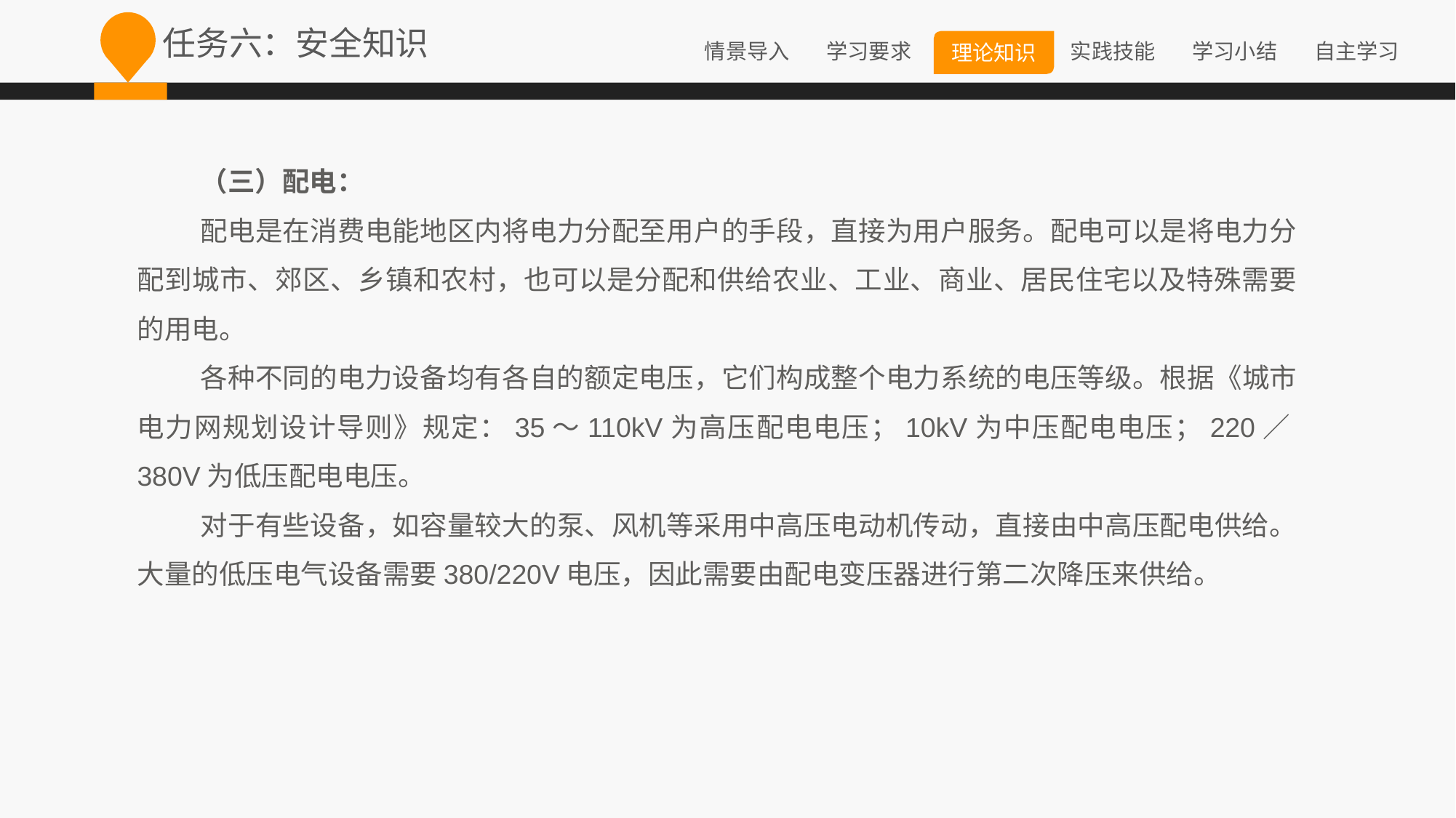

任务六：安全知识
（三）配电：
配电是在消费电能地区内将电力分配至用户的手段，直接为用户服务。配电可以是将电力分配到城市、郊区、乡镇和农村，也可以是分配和供给农业、工业、商业、居民住宅以及特殊需要的用电。
各种不同的电力设备均有各自的额定电压，它们构成整个电力系统的电压等级。根据《城市电力网规划设计导则》规定：35～110kV为高压配电电压；10kV为中压配电电压；220／380V为低压配电电压。
对于有些设备，如容量较大的泵、风机等采用中高压电动机传动，直接由中高压配电供给。大量的低压电气设备需要380/220V电压，因此需要由配电变压器进行第二次降压来供给。